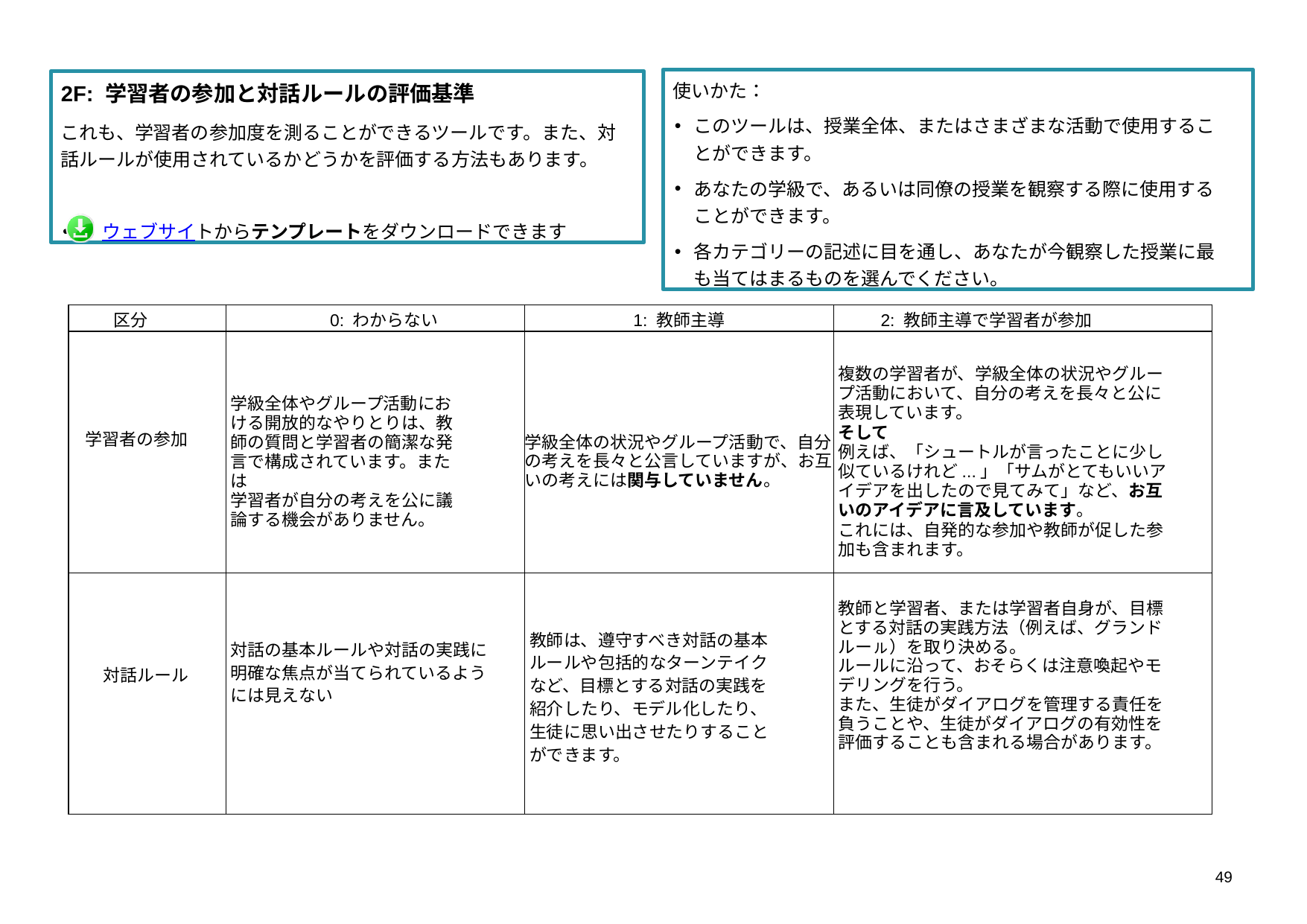

使いかた：
このツールは、授業全体、またはさまざまな活動で使用することができます。
あなたの学級で、あるいは同僚の授業を観察する際に使用することができます。
各カテゴリーの記述に目を通し、あなたが今観察した授業に最も当てはまるものを選んでください。
2F: 学習者の参加と対話ルールの評価基準
これも、学習者の参加度を測ることができるツールです。また、対話ルールが使用されているかどうかを評価する方法もあります。

　ウェブサイトからテンプレートをダウンロードできます

| 区分 | 0: わからない | 1: 教師主導 | 2: 教師主導で学習者が参加 |
| --- | --- | --- | --- |
| 学習者の参加 | 学級全体やグループ活動における開放的なやりとりは、教師の質問と学習者の簡潔な発言で構成されています。または 学習者が自分の考えを公に議論する機会がありません。 | 学級全体の状況やグループ活動で、自分の考えを長々と公言していますが、お互いの考えには関与していません。 | 複数の学習者が、学級全体の状況やグループ活動において、自分の考えを長々と公に表現しています。 そして 例えば、「シュートルが言ったことに少し似ているけれど...」「サムがとてもいいアイデアを出したので見てみて」など、お互いのアイデアに言及しています。 これには、自発的な参加や教師が促した参加も含まれます。 |
| 対話ルール | 対話の基本ルールや対話の実践に明確な焦点が当てられているようには見えない | 教師は、遵守すべき対話の基本ルールや包括的なターンテイクなど、目標とする対話の実践を紹介したり、モデル化したり、生徒に思い出させたりすることができます。 | 教師と学習者、または学習者自身が、目標とする対話の実践方法（例えば、グランドルーㇽ）を取り決める。 ルールに沿って、おそらくは注意喚起やモデリングを行う。 また、生徒がダイアログを管理する責任を負うことや、生徒がダイアログの有効性を評価することも含まれる場合があります。 |
49